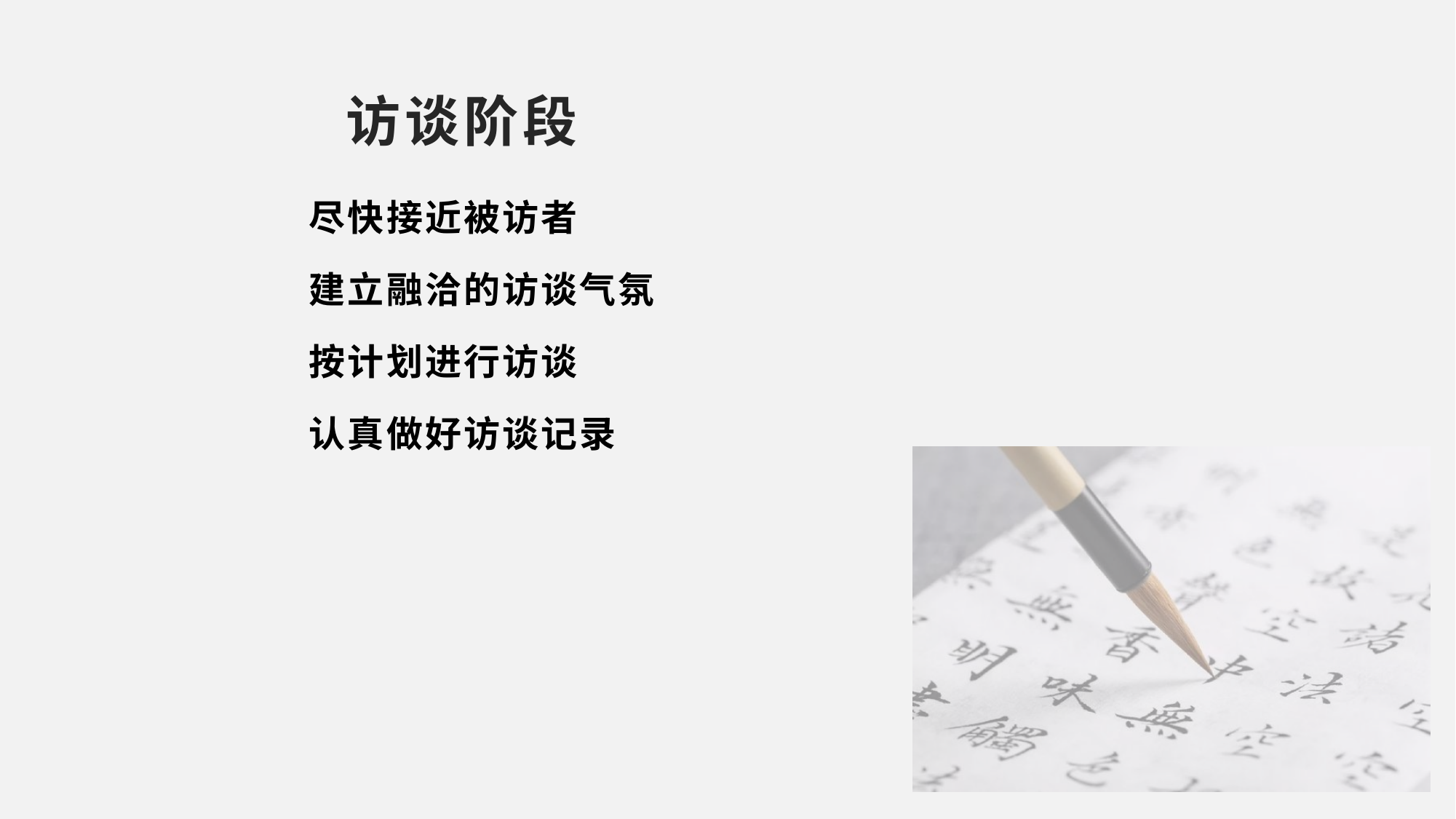

# 访谈阶段
尽快接近被访者
建立融洽的访谈气氛
按计划进行访谈
认真做好访谈记录